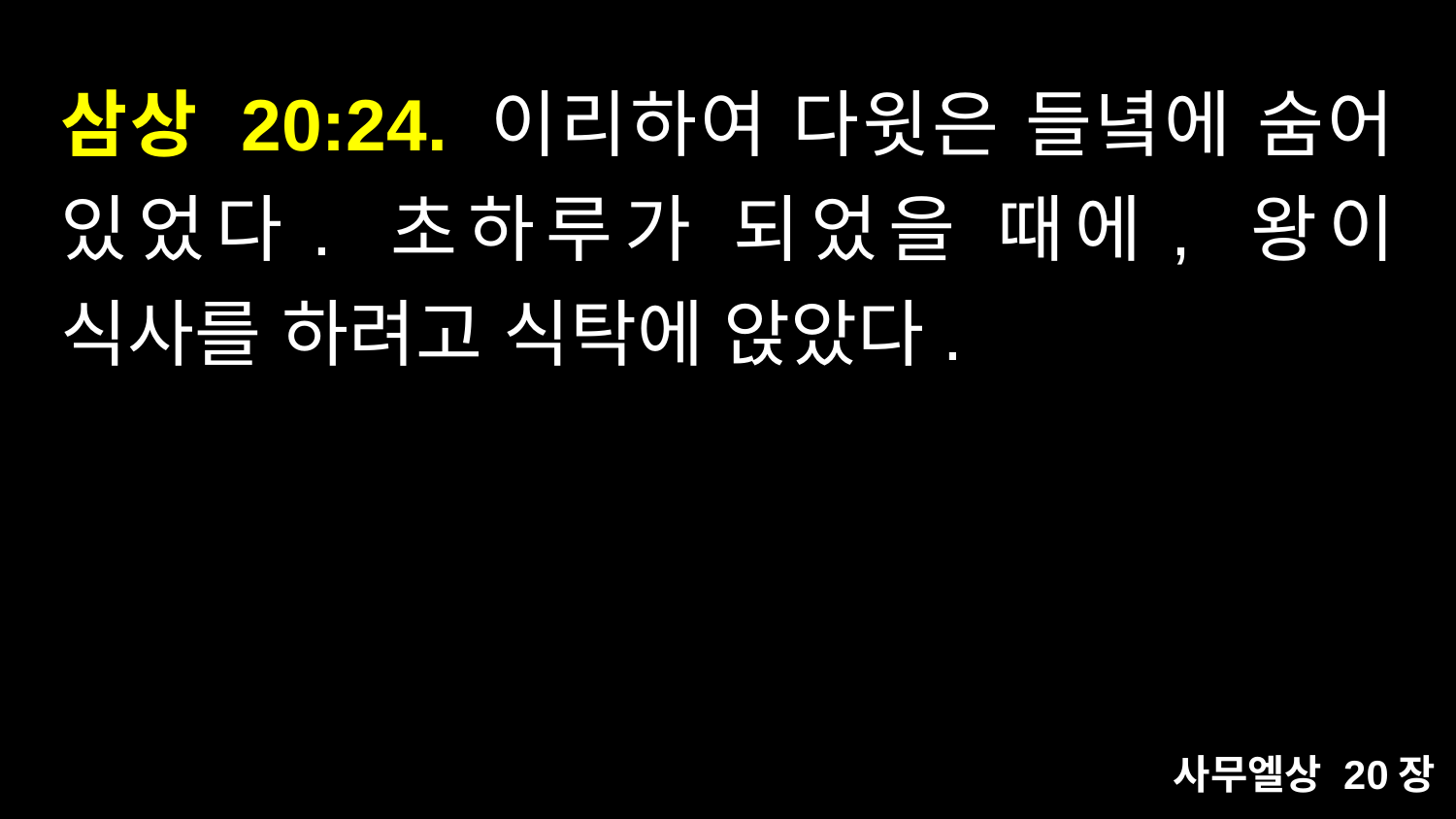

# 삼상 20:24. 이리하여 다윗은 들녘에 숨어 있었다. 초하루가 되었을 때에, 왕이 식사를 하려고 식탁에 앉았다.
사무엘상 20장